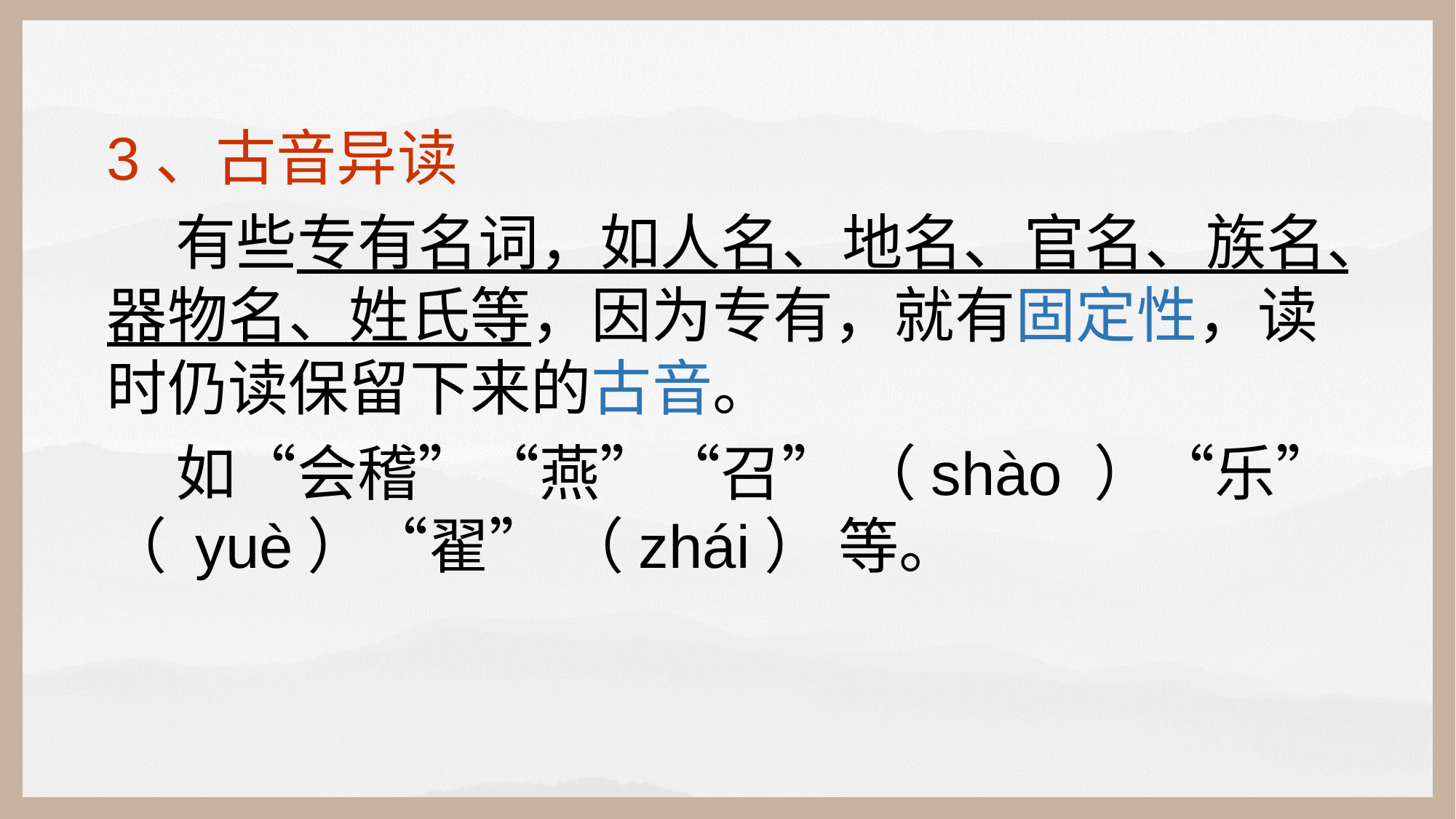

3、古音异读
    有些专有名词，如人名、地名、官名、族名、器物名、姓氏等，因为专有，就有固定性，读时仍读保留下来的古音。
    如“会稽”“燕”“召” （shào ）“乐”（ yuè）“翟” （zhái） 等。